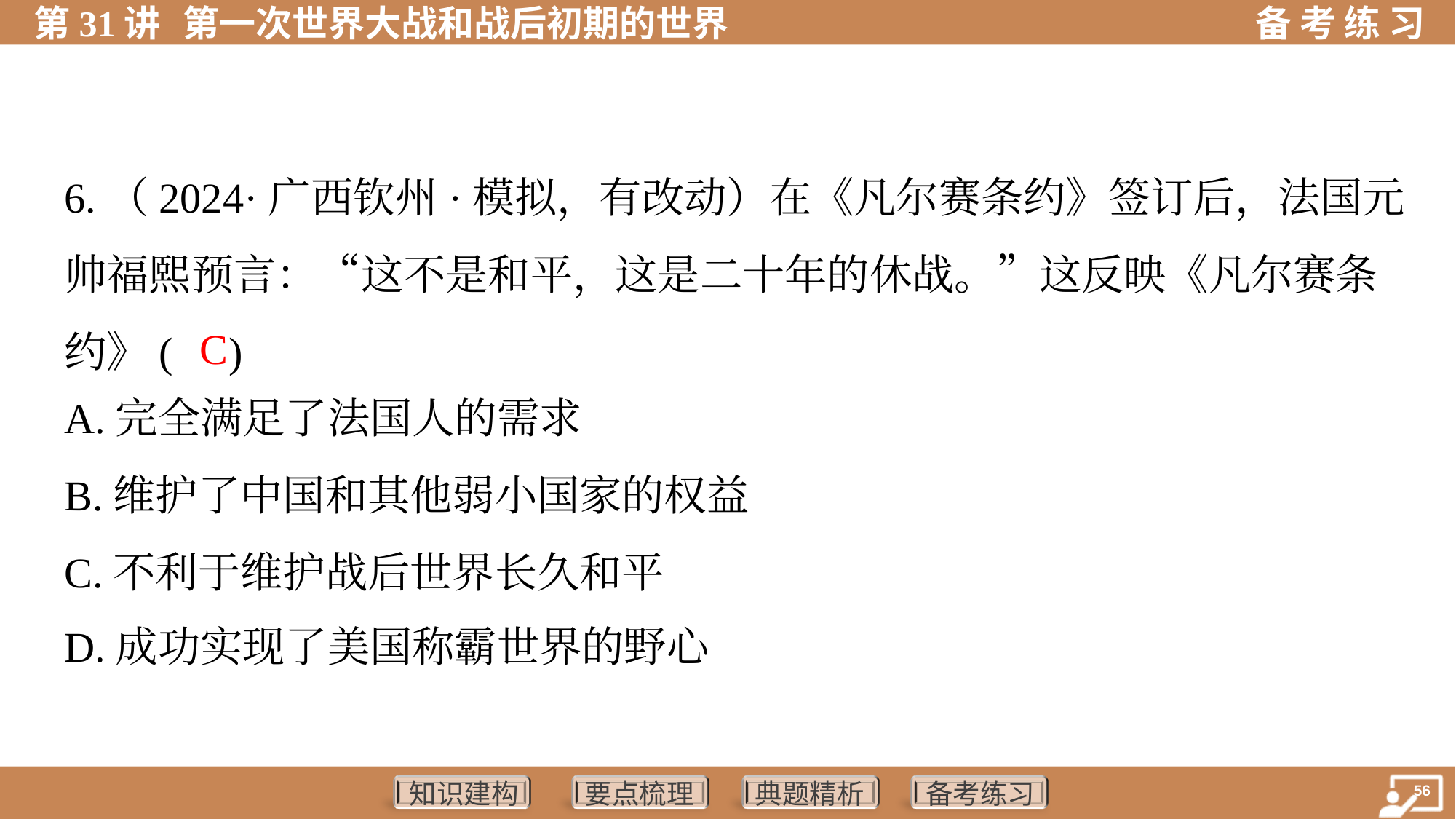

6.（2024·广西钦州·模拟，有改动）在《凡尔赛条约》签订后，法国元
帅福熙预言：“这不是和平，这是二十年的休战。”这反映《凡尔赛条
约》(     )
    C
A.完全满足了法国人的需求
B.维护了中国和其他弱小国家的权益
C.不利于维护战后世界长久和平
D.成功实现了美国称霸世界的野心